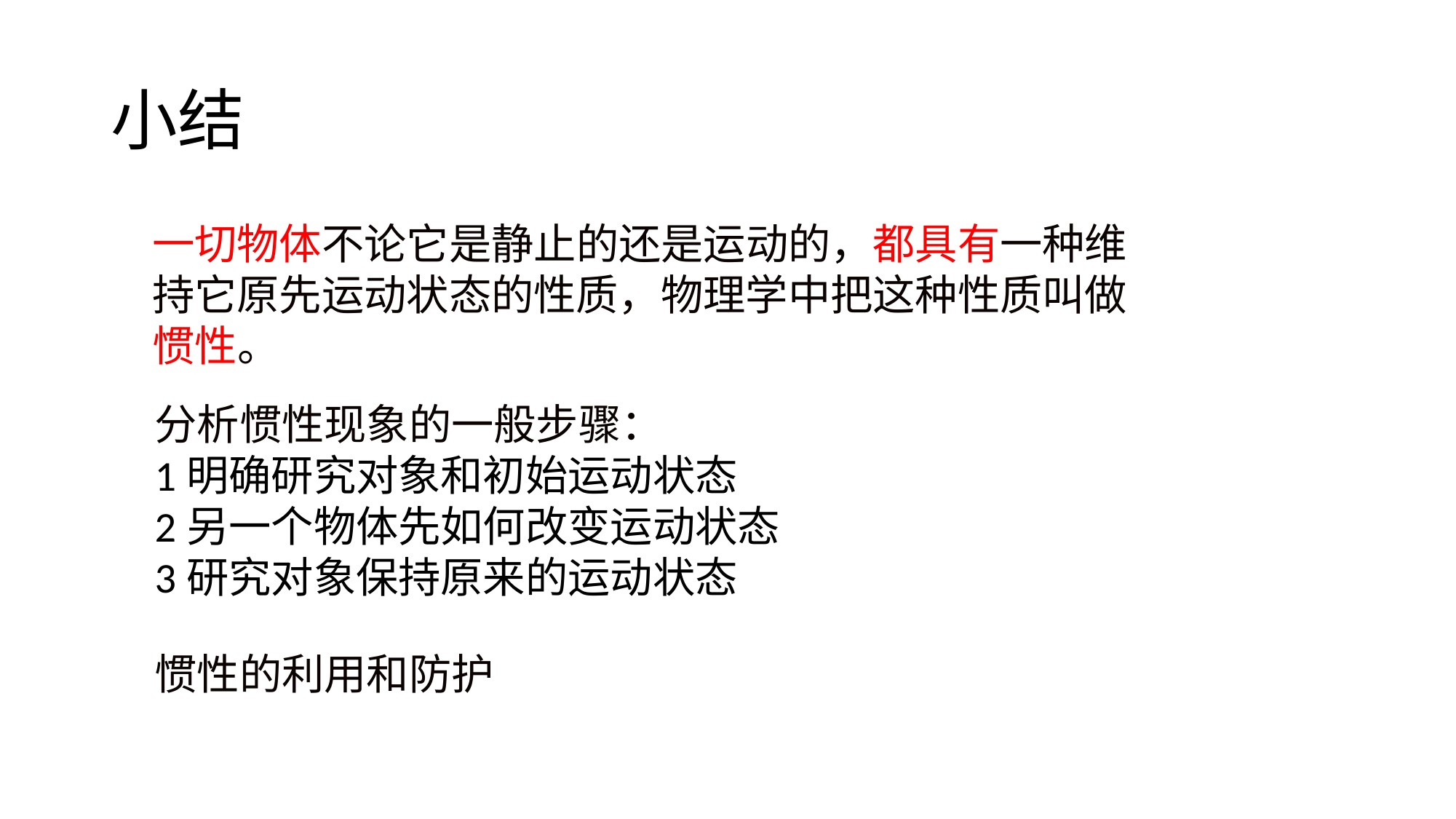

# 小结
一切物体不论它是静止的还是运动的，都具有一种维持它原先运动状态的性质，物理学中把这种性质叫做惯性。
分析惯性现象的一般步骤：
1明确研究对象和初始运动状态
2另一个物体先如何改变运动状态
3研究对象保持原来的运动状态

惯性的利用和防护